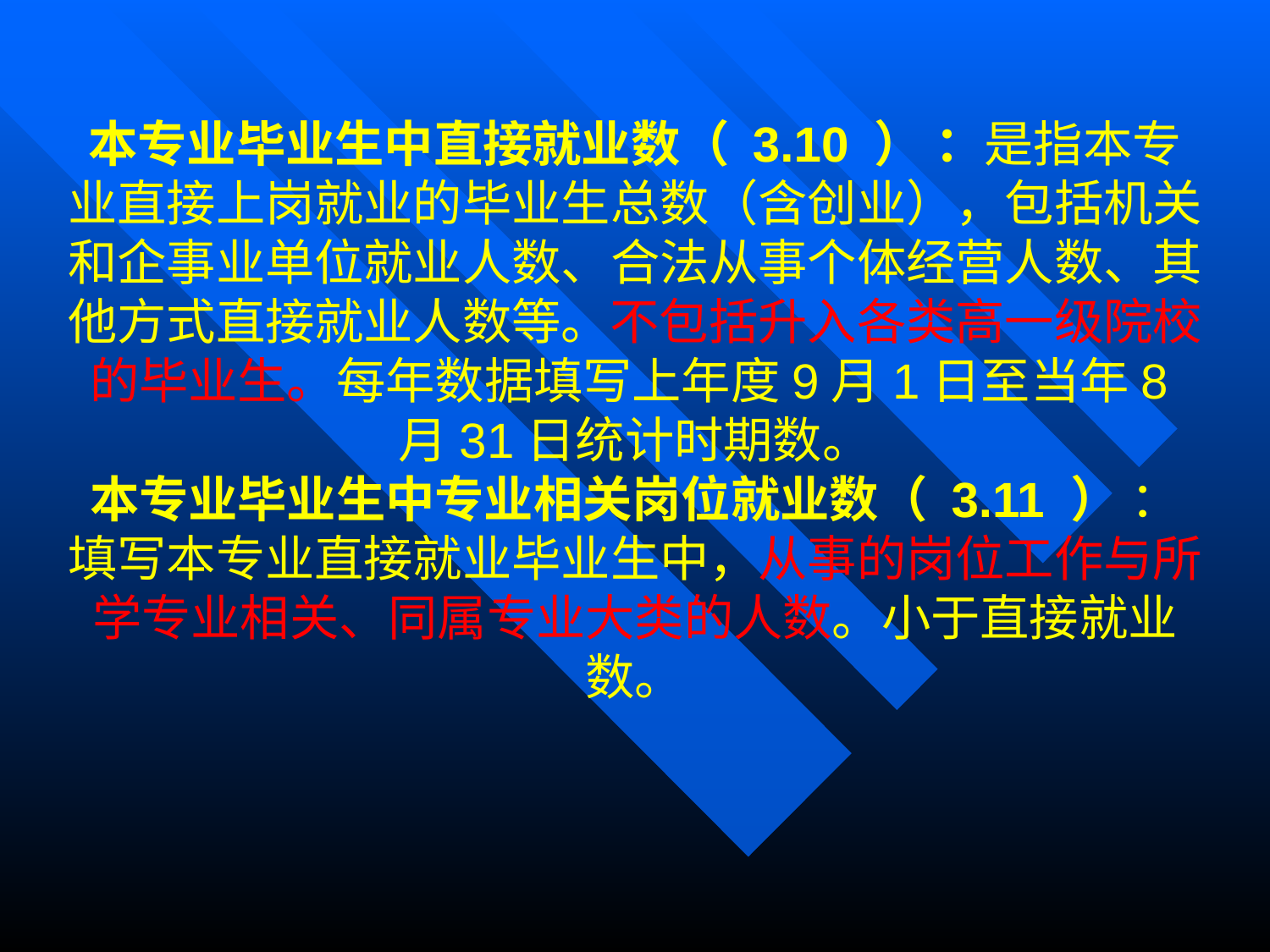

本专业毕业生中直接就业数（ 3.10 ） ：是指本专业直接上岗就业的毕业生总数（含创业），包括机关和企事业单位就业人数、合法从事个体经营人数、其他方式直接就业人数等。不包括升入各类高一级院校的毕业生。每年数据填写上年度9月1日至当年8月31日统计时期数。
本专业毕业生中专业相关岗位就业数（ 3.11 ） ：填写本专业直接就业毕业生中，从事的岗位工作与所学专业相关、同属专业大类的人数。小于直接就业数。